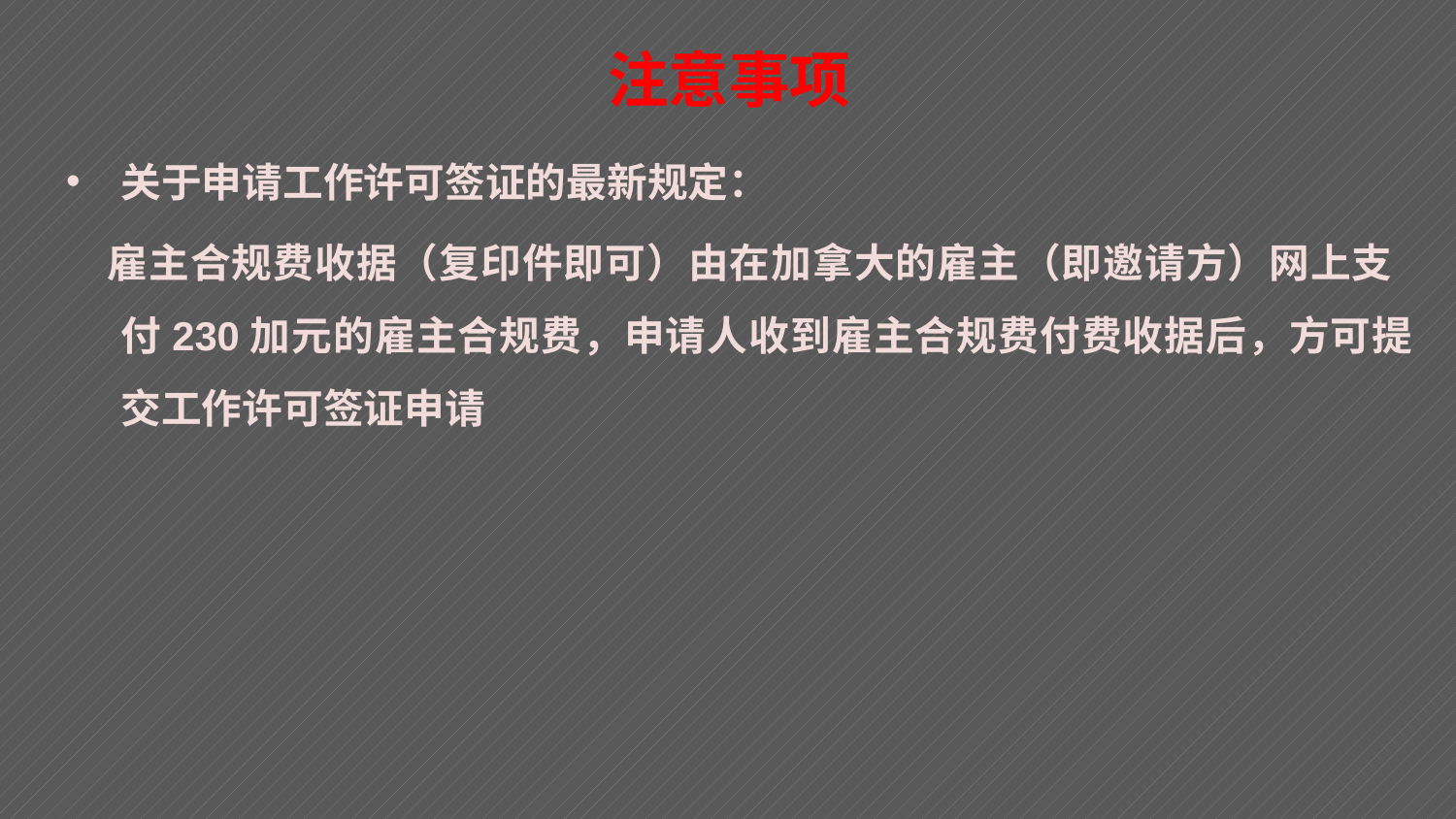

注意事项
关于申请工作许可签证的最新规定：
   雇主合规费收据（复印件即可）由在加拿大的雇主（即邀请方）网上支   付230加元的雇主合规费，申请人收到雇主合规费付费收据后，方可提交工作许可签证申请